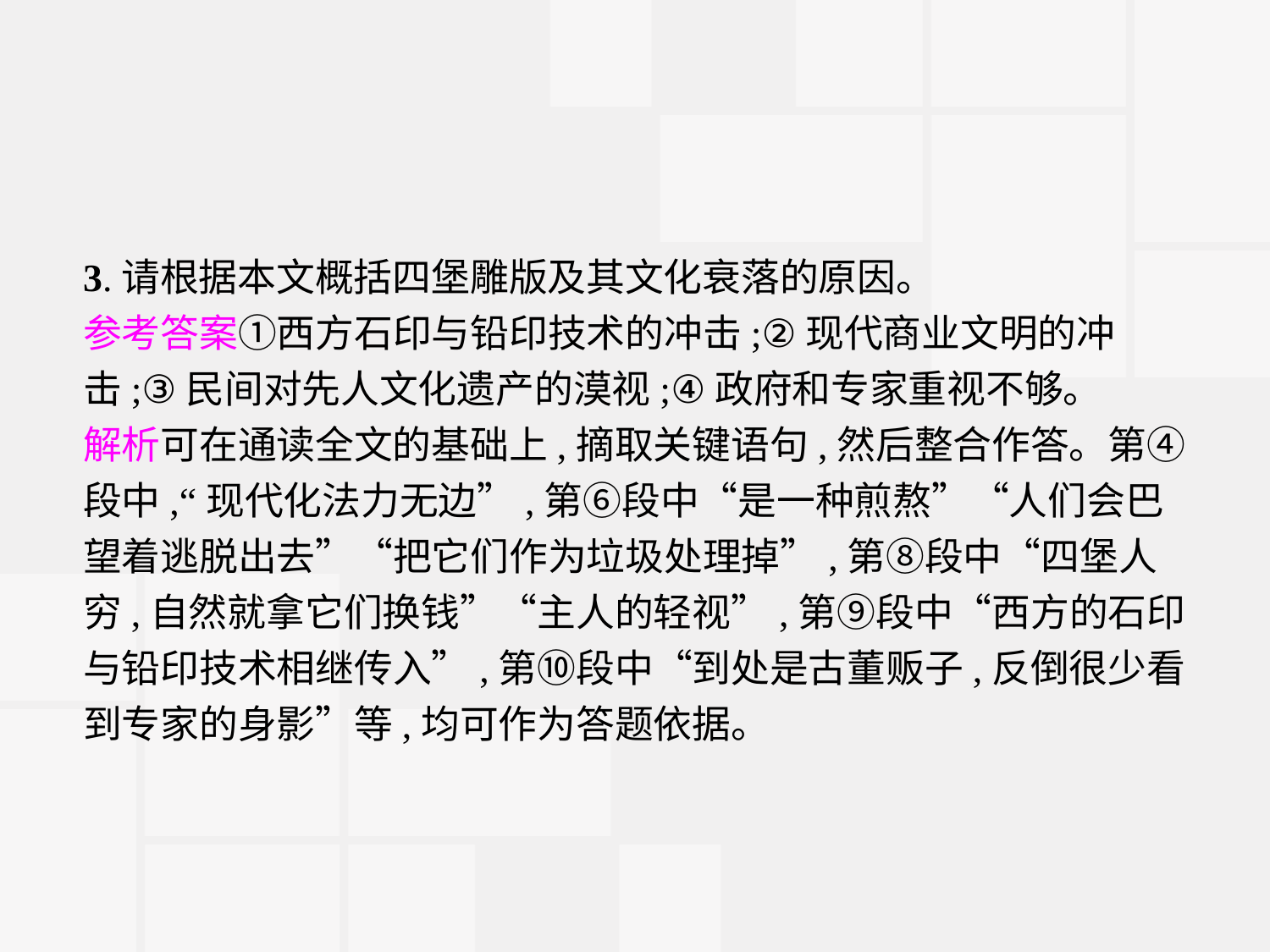

3.请根据本文概括四堡雕版及其文化衰落的原因。
参考答案①西方石印与铅印技术的冲击;②现代商业文明的冲击;③民间对先人文化遗产的漠视;④政府和专家重视不够。
解析可在通读全文的基础上,摘取关键语句,然后整合作答。第④段中,“现代化法力无边”,第⑥段中“是一种煎熬”“人们会巴望着逃脱出去”“把它们作为垃圾处理掉”,第⑧段中“四堡人穷,自然就拿它们换钱”“主人的轻视”,第⑨段中“西方的石印与铅印技术相继传入”,第⑩段中“到处是古董贩子,反倒很少看到专家的身影”等,均可作为答题依据。